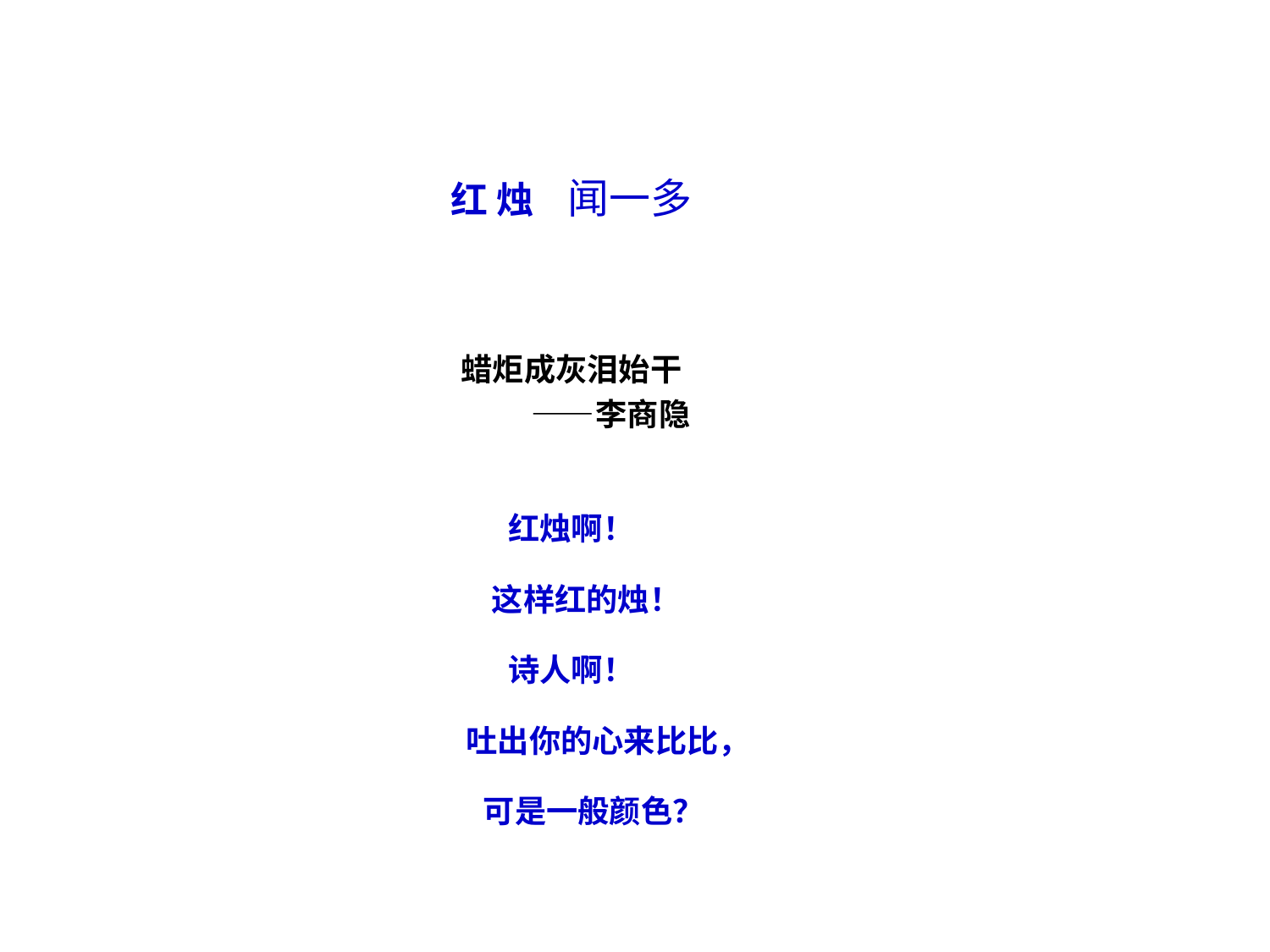

红 烛    闻一多

蜡炬成灰泪始干
           ——李商隐

红烛啊！
    这样红的烛！
诗人啊！
          吐出你的心来比比，
      可是一般颜色？